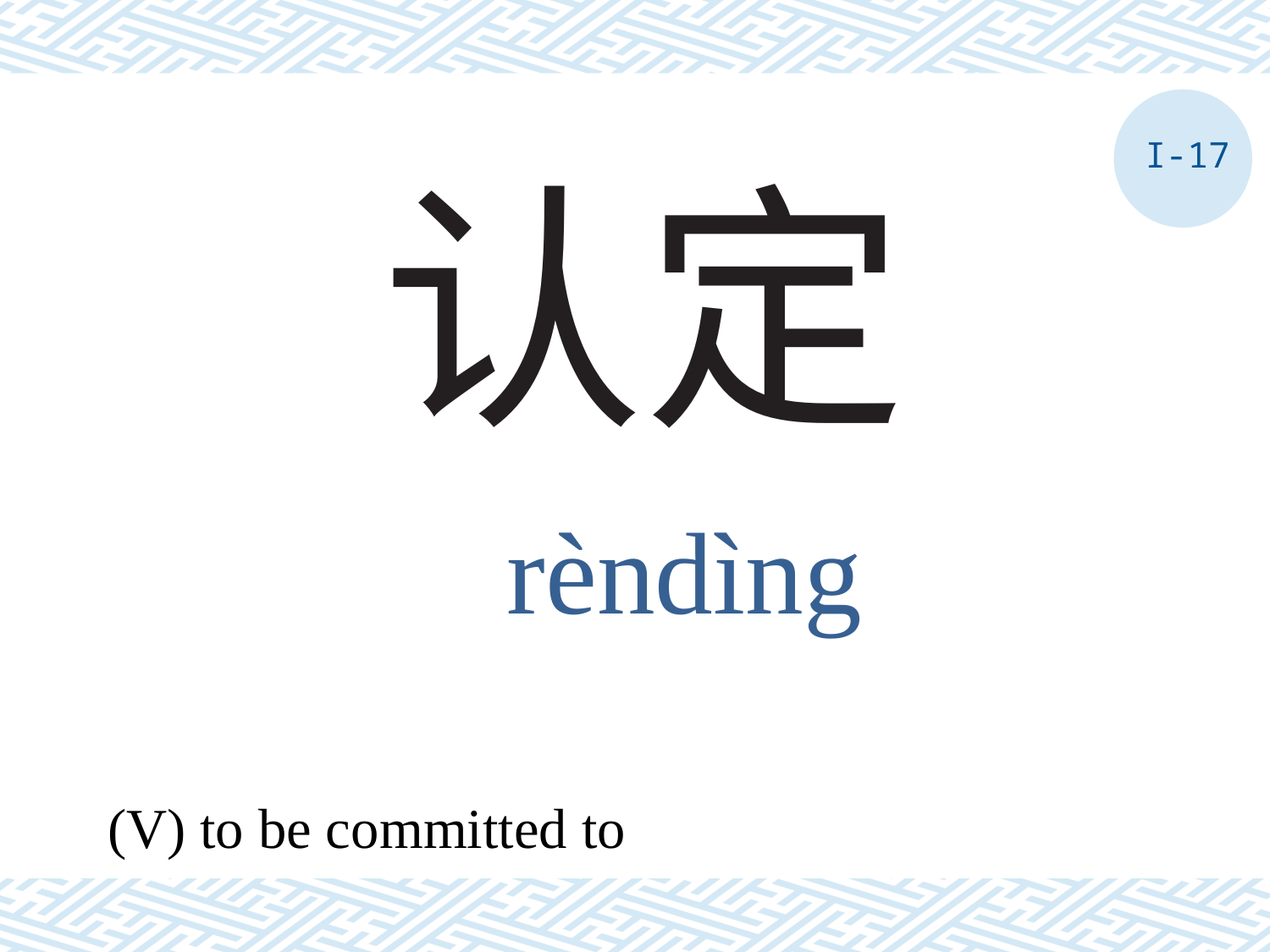

I-17

# 认定
rèndìng
(V) to be committed to